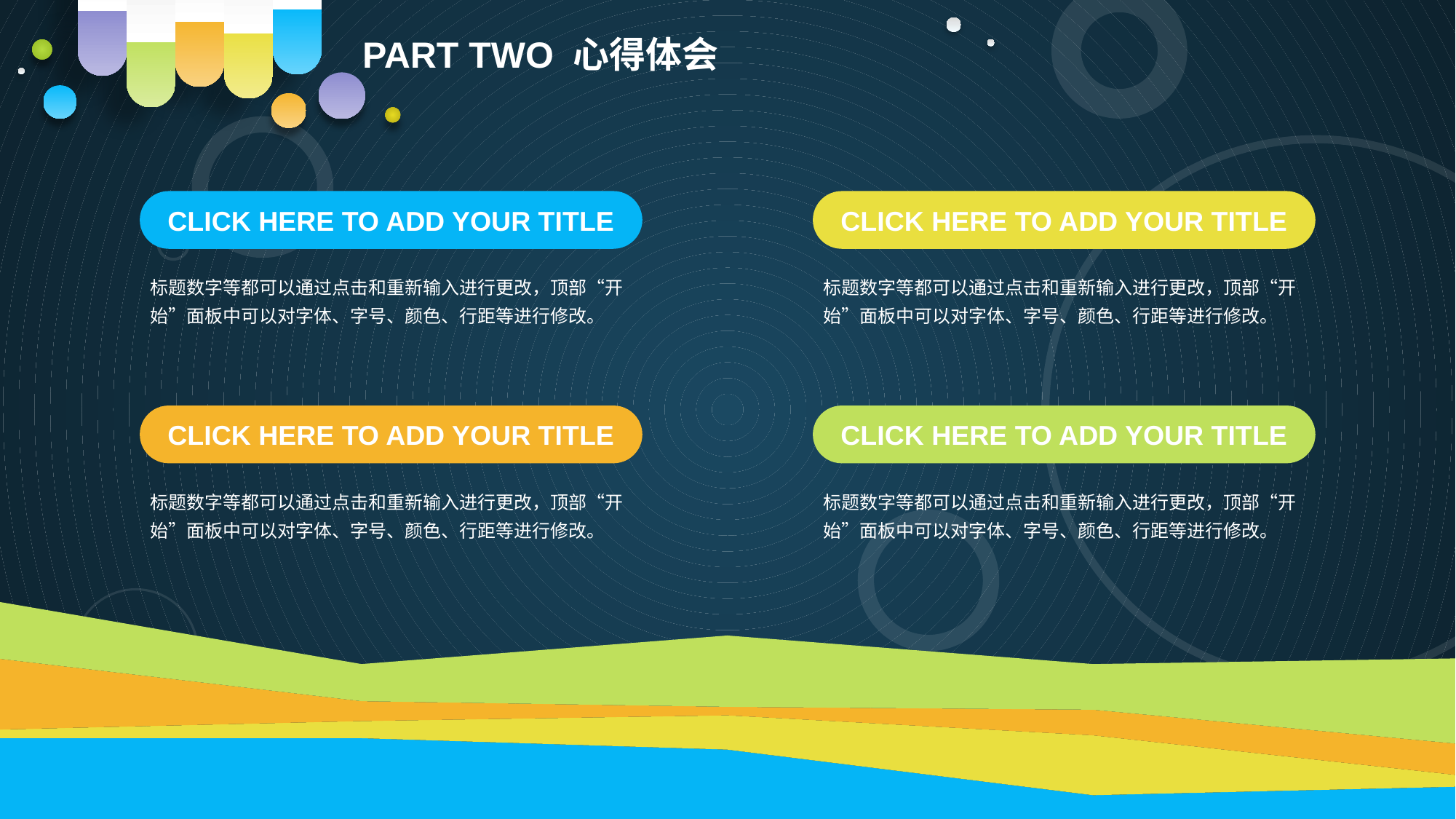

PART TWO 心得体会

CLICK HERE TO ADD YOUR TITLE

CLICK HERE TO ADD YOUR TITLE
标题数字等都可以通过点击和重新输入进行更改，顶部“开始”面板中可以对字体、字号、颜色、行距等进行修改。
标题数字等都可以通过点击和重新输入进行更改，顶部“开始”面板中可以对字体、字号、颜色、行距等进行修改。

CLICK HERE TO ADD YOUR TITLE

CLICK HERE TO ADD YOUR TITLE
标题数字等都可以通过点击和重新输入进行更改，顶部“开始”面板中可以对字体、字号、颜色、行距等进行修改。
标题数字等都可以通过点击和重新输入进行更改，顶部“开始”面板中可以对字体、字号、颜色、行距等进行修改。

### Chart

| Category | 系列 1 | 系列 2 | 系列 3 | 系列 4 |
|---|---|---|---|---|
| 37261 | 32.0 | 3.0 | 25.0 | 20.0 |
| 37262 | 32.0 | 6.0 | 7.0 | 13.0 |
| 37263 | 28.0 | 12.0 | 3.0 | 25.0 |
| 37264 | 12.0 | 21.0 | 9.0 | 16.0 |
| 37265 | 15.0 | 4.0 | 11.0 | 30.0 |